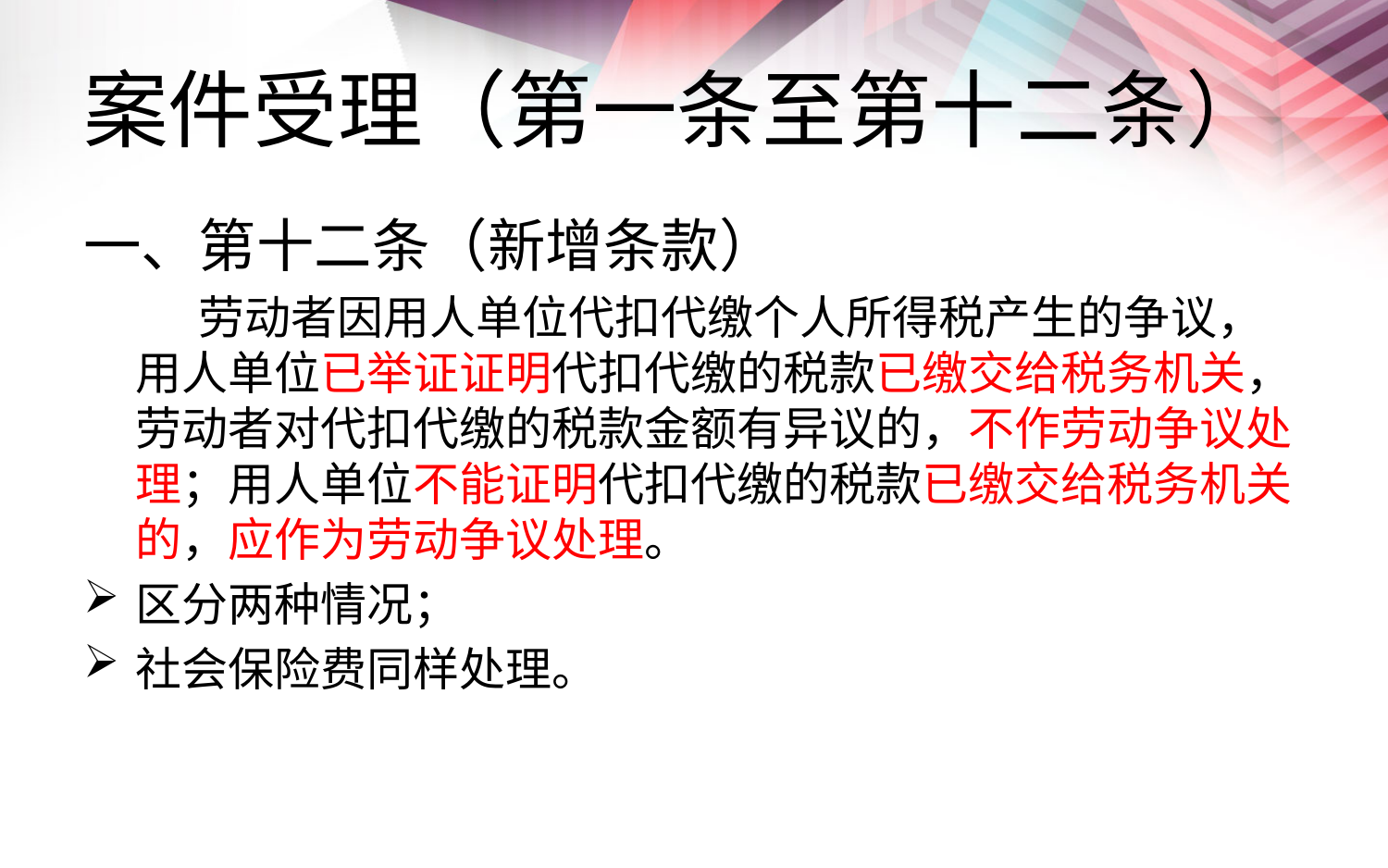

# 案件受理（第一条至第十二条）
一、第十二条（新增条款）
          劳动者因用人单位代扣代缴个人所得税产生的争议，用人单位已举证证明代扣代缴的税款已缴交给税务机关，劳动者对代扣代缴的税款金额有异议的，不作劳动争议处理；用人单位不能证明代扣代缴的税款已缴交给税务机关的，应作为劳动争议处理。
区分两种情况；
社会保险费同样处理。